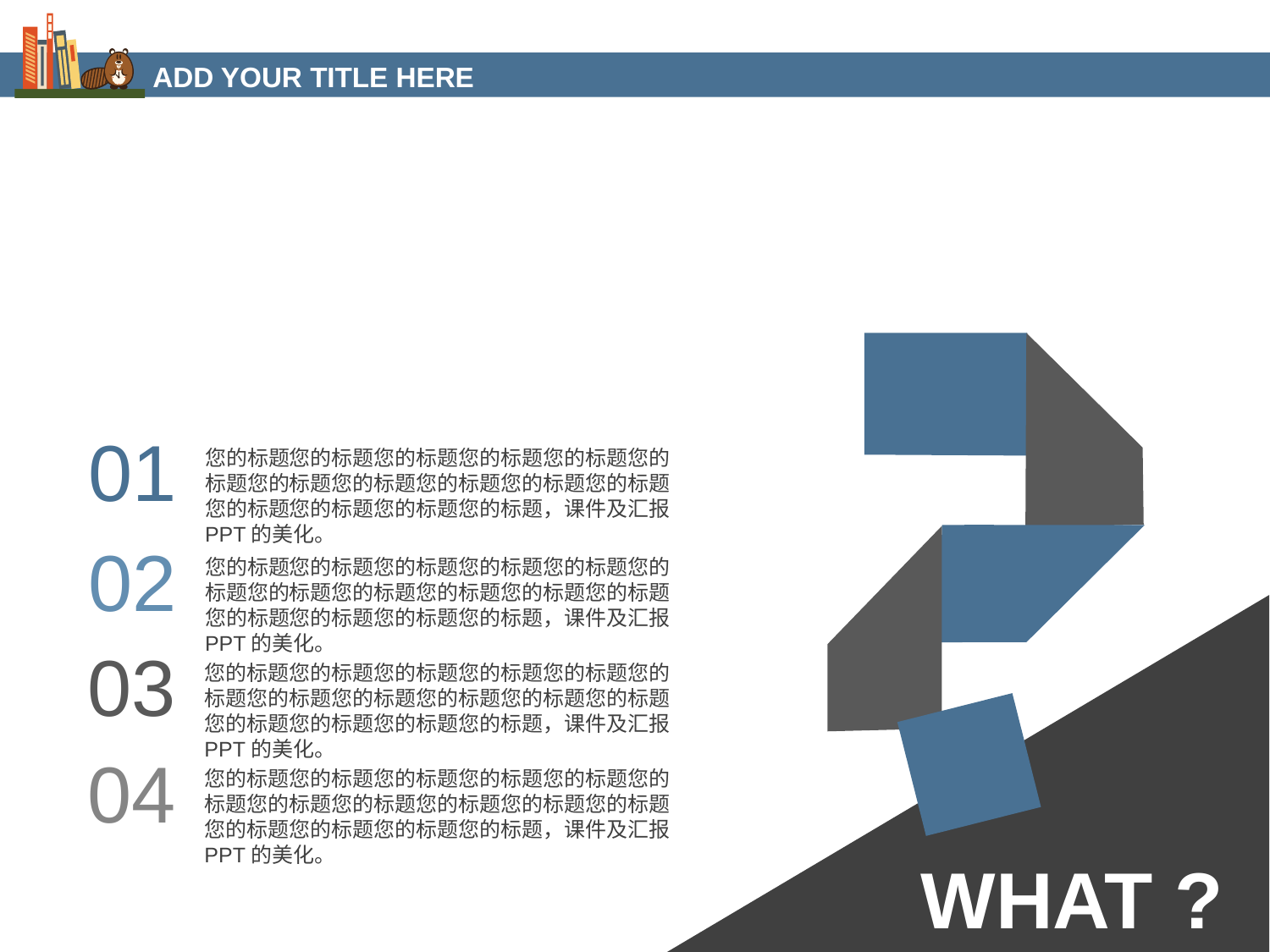

ADD YOUR TITLE HERE

01
您的标题您的标题您的标题您的标题您的标题您的标题您的标题您的标题您的标题您的标题您的标题您的标题您的标题您的标题您的标题，课件及汇报PPT的美化。

02

您的标题您的标题您的标题您的标题您的标题您的标题您的标题您的标题您的标题您的标题您的标题您的标题您的标题您的标题您的标题，课件及汇报PPT的美化。

03
您的标题您的标题您的标题您的标题您的标题您的标题您的标题您的标题您的标题您的标题您的标题您的标题您的标题您的标题您的标题，课件及汇报PPT的美化。

04
您的标题您的标题您的标题您的标题您的标题您的标题您的标题您的标题您的标题您的标题您的标题您的标题您的标题您的标题您的标题，课件及汇报PPT的美化。
WHAT ?